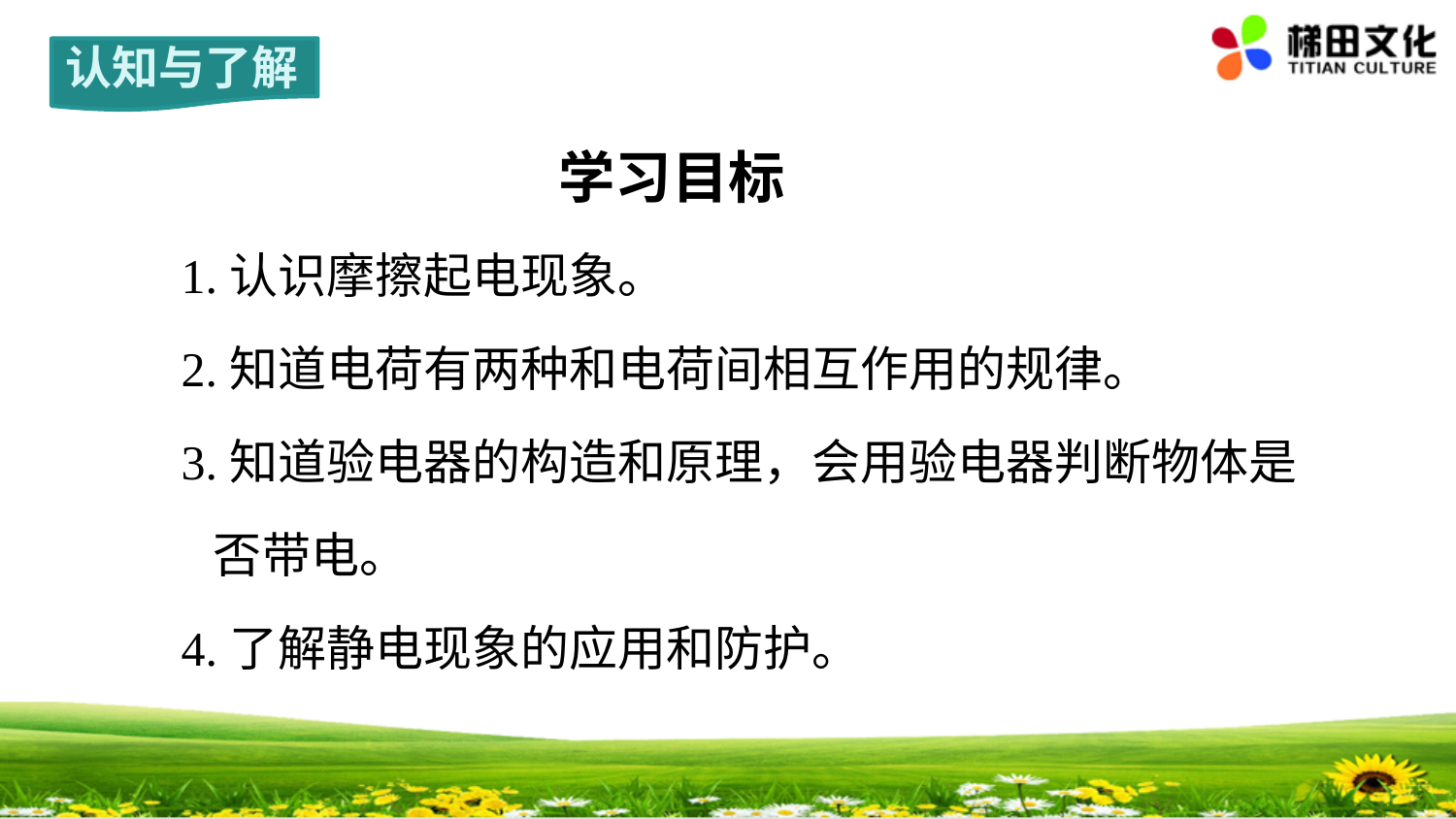

认知与了解

学习目标
 1.认识摩擦起电现象。
 2.知道电荷有两种和电荷间相互作用的规律。
 3.知道验电器的构造和原理，会用验电器判断物体是
   否带电。
 4.了解静电现象的应用和防护。